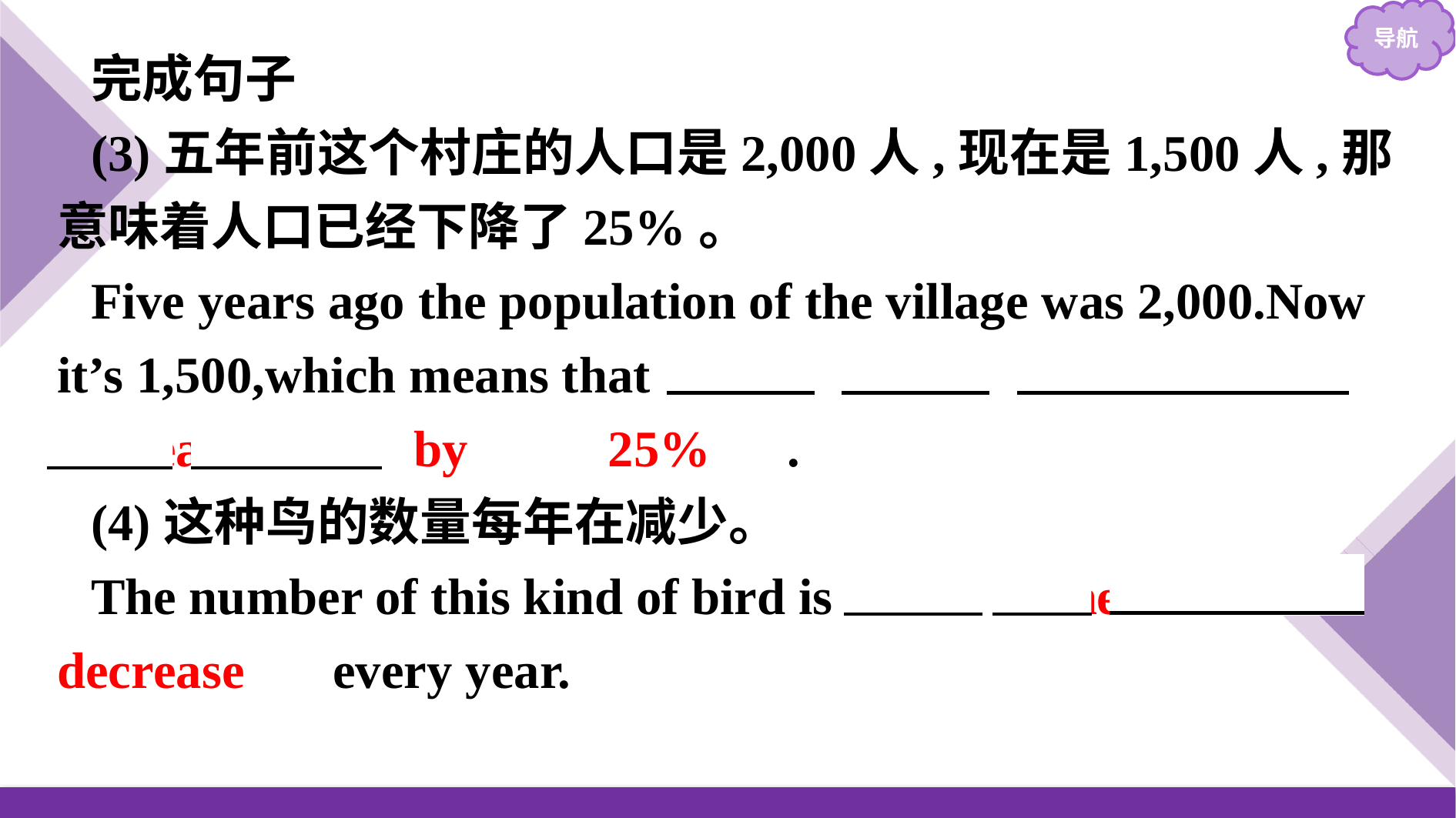

完成句子
(3)五年前这个村庄的人口是2,000人,现在是1,500人,那意味着人口已经下降了25%。
Five years ago the population of the village was 2,000.Now it’s 1,500,which means that 　it　 　has　 　decreased　 　by　 　25%　.
(4)这种鸟的数量每年在减少。
The number of this kind of bird is　on　 the　 decrease　 every year.